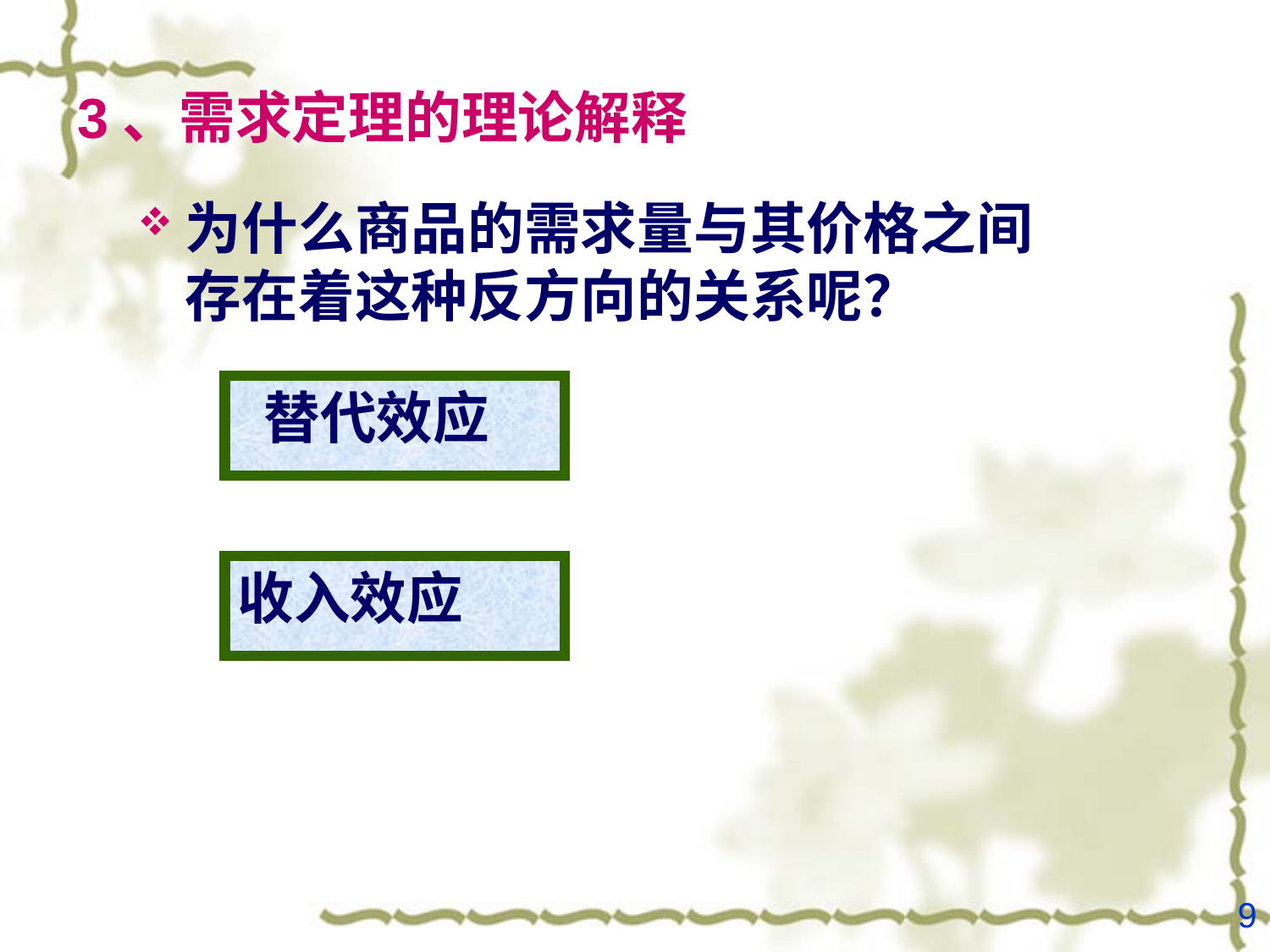

# 3、需求定理的理论解释
为什么商品的需求量与其价格之间存在着这种反方向的关系呢？

 替代效应
收入效应
9